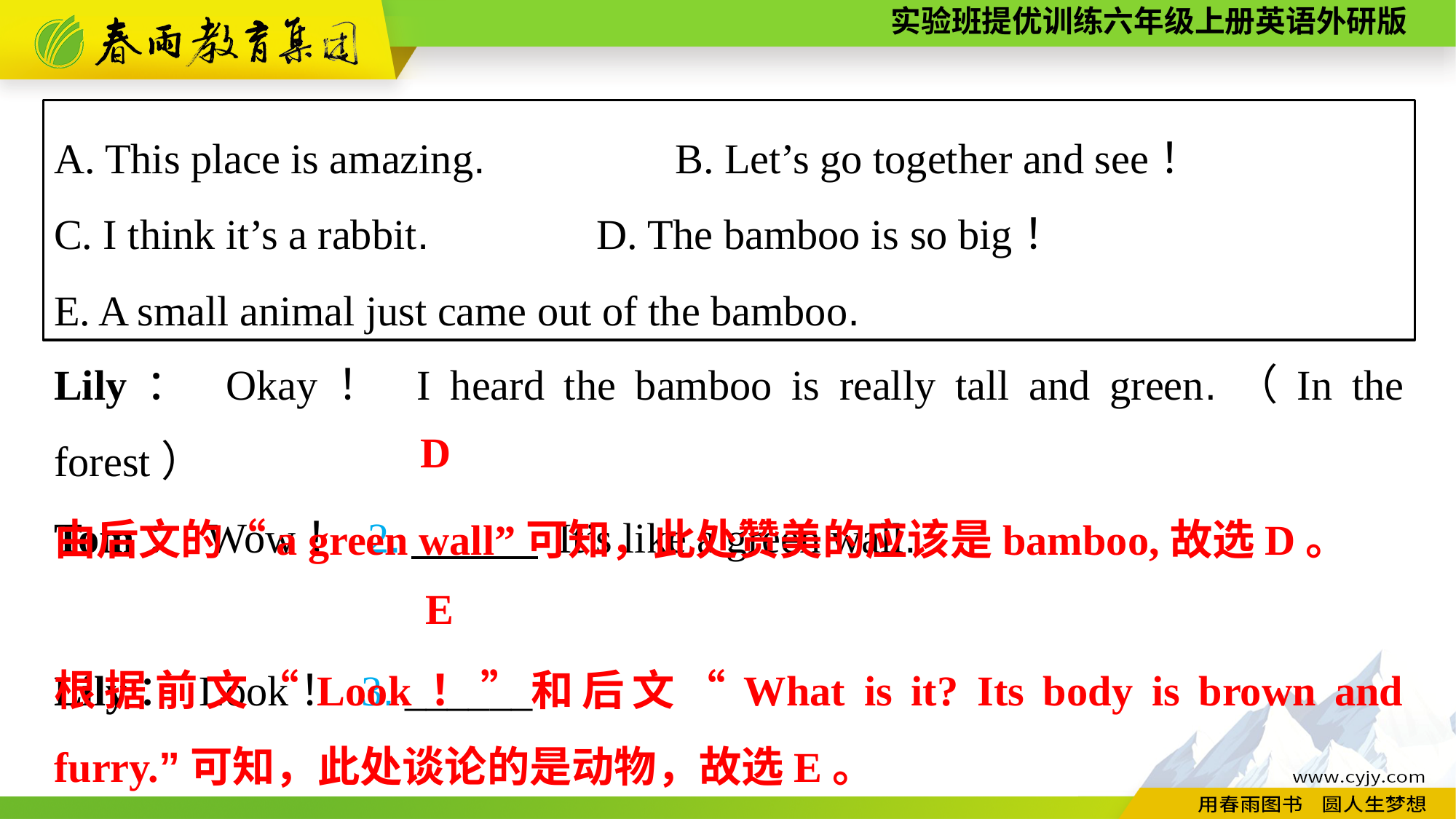

A. This place is amazing.　　　　B. Let’s go together and see！
C. I think it’s a rabbit.	          D. The bamboo is so big！
E. A small animal just came out of the bamboo.
Lily： Okay！ I heard the bamboo is really tall and green.（In the forest）
Tom： Wow！ 2.　　　 It’s like a green wall.

Lily： Look！ 3. ______
D
由后文的“a green wall”可知，此处赞美的应该是bamboo,故选D。
E
根据前文“Look！”和后文“What is it? Its body is brown and furry.”可知，此处谈论的是动物，故选E。